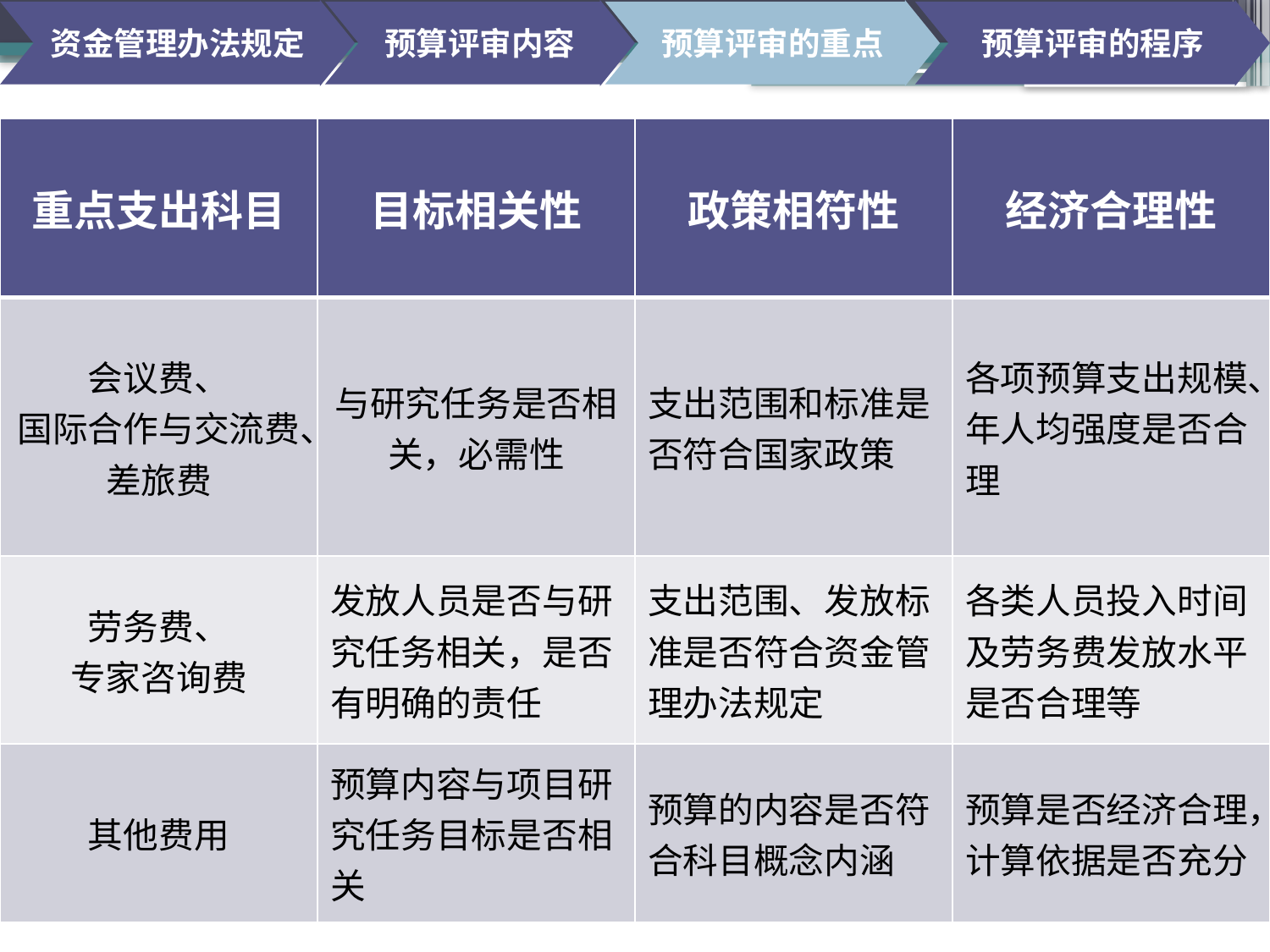

资金管理办法规定
预算评审内容
预算评审的重点
预算评审的程序
| 重点支出科目 | 目标相关性 | 政策相符性 | 经济合理性 |
| --- | --- | --- | --- |
| 会议费、 国际合作与交流费、差旅费 | 与研究任务是否相关，必需性 | 支出范围和标准是否符合国家政策 | 各项预算支出规模、年人均强度是否合理 |
| 劳务费、 专家咨询费 | 发放人员是否与研究任务相关，是否有明确的责任 | 支出范围、发放标准是否符合资金管理办法规定 | 各类人员投入时间及劳务费发放水平是否合理等 |
| 其他费用 | 预算内容与项目研究任务目标是否相关 | 预算的内容是否符合科目概念内涵 | 预算是否经济合理，计算依据是否充分 |
#